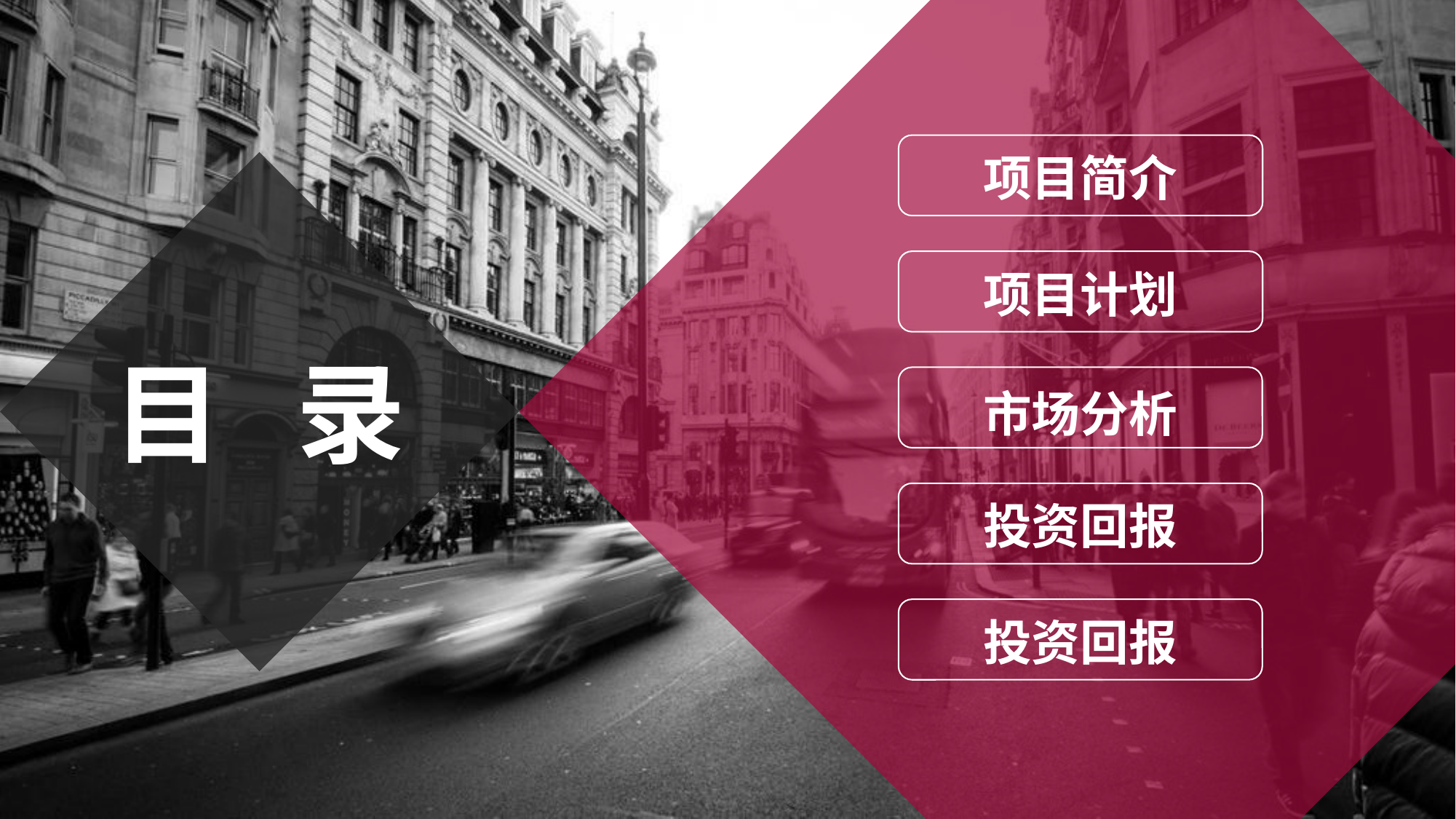

项目简介

项目计划
目   录

市场分析

投资回报

投资回报